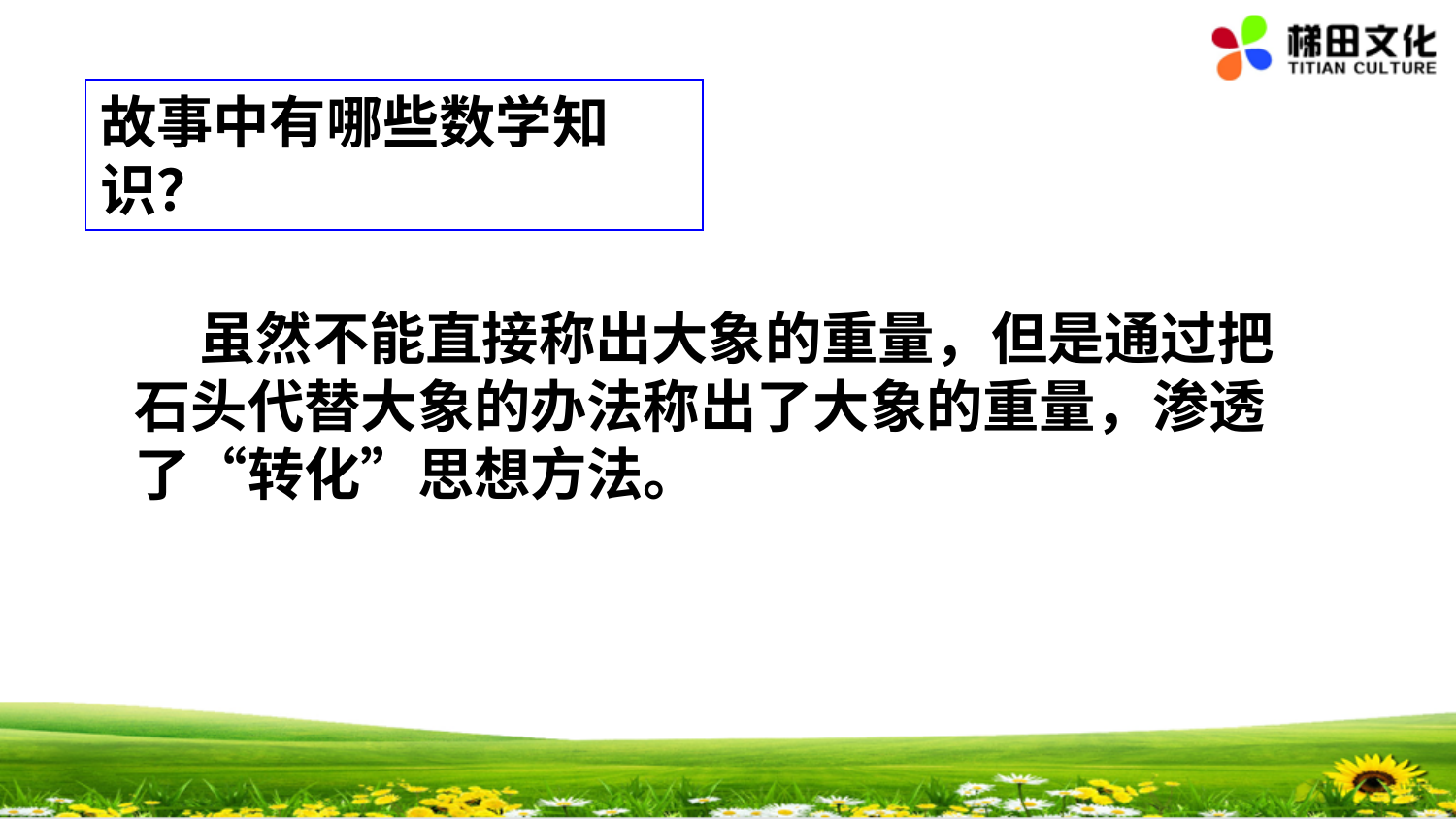

故事中有哪些数学知识？
    虽然不能直接称出大象的重量，但是通过把石头代替大象的办法称出了大象的重量，渗透了“转化”思想方法。